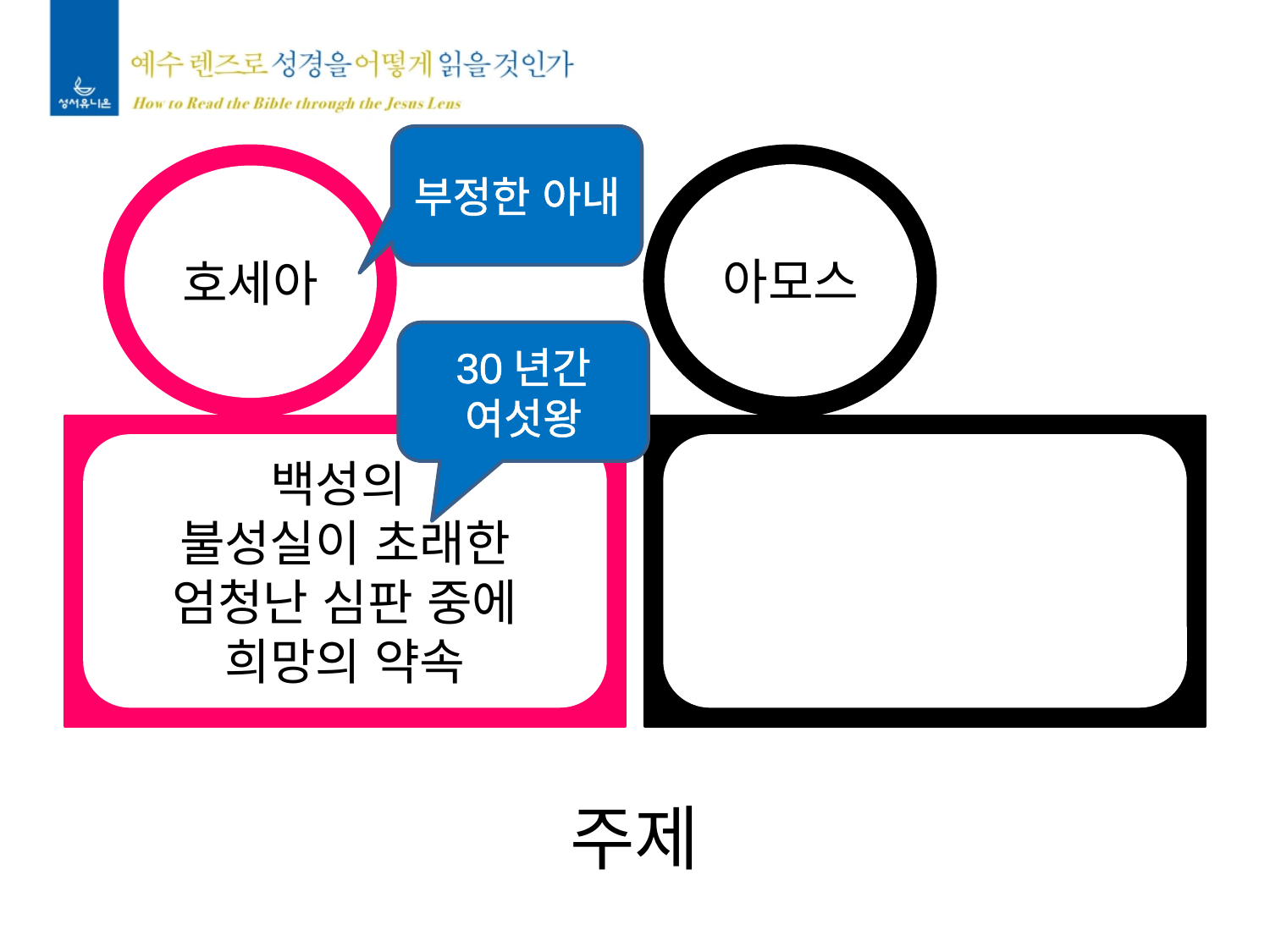

부정한 아내

아모스
호세아
30년간
여섯왕

백성의
불성실이 초래한
엄청난 심판 중에
희망의 약속

주제